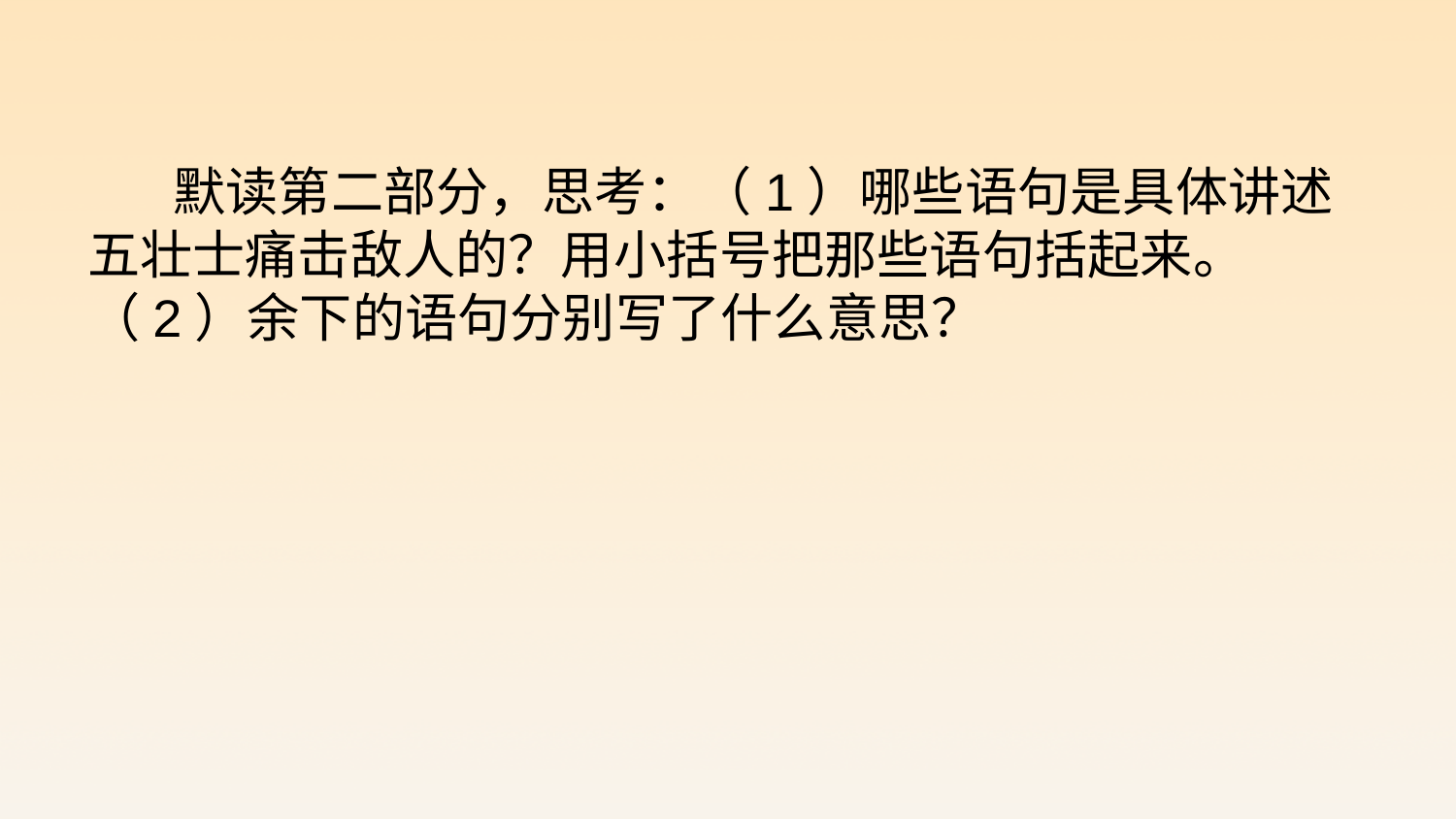

默读第二部分，思考：（1）哪些语句是具体讲述五壮士痛击敌人的？用小括号把那些语句括起来。（2）余下的语句分别写了什么意思？